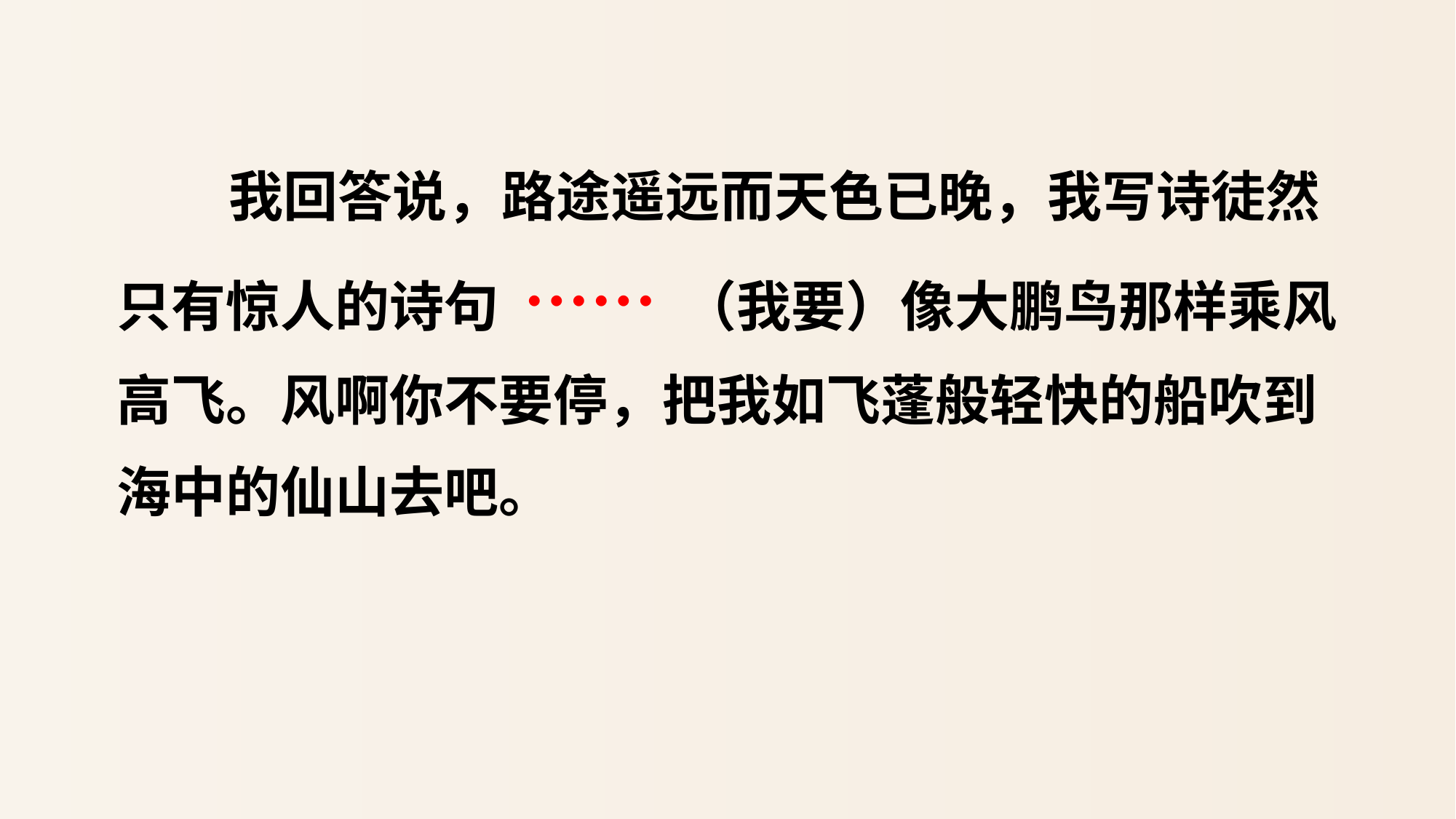

我回答说，路途遥远而天色已晚，我写诗徒然只有惊人的诗句  ……  （我要）像大鹏鸟那样乘风高飞。风啊你不要停，把我如飞蓬般轻快的船吹到海中的仙山去吧。